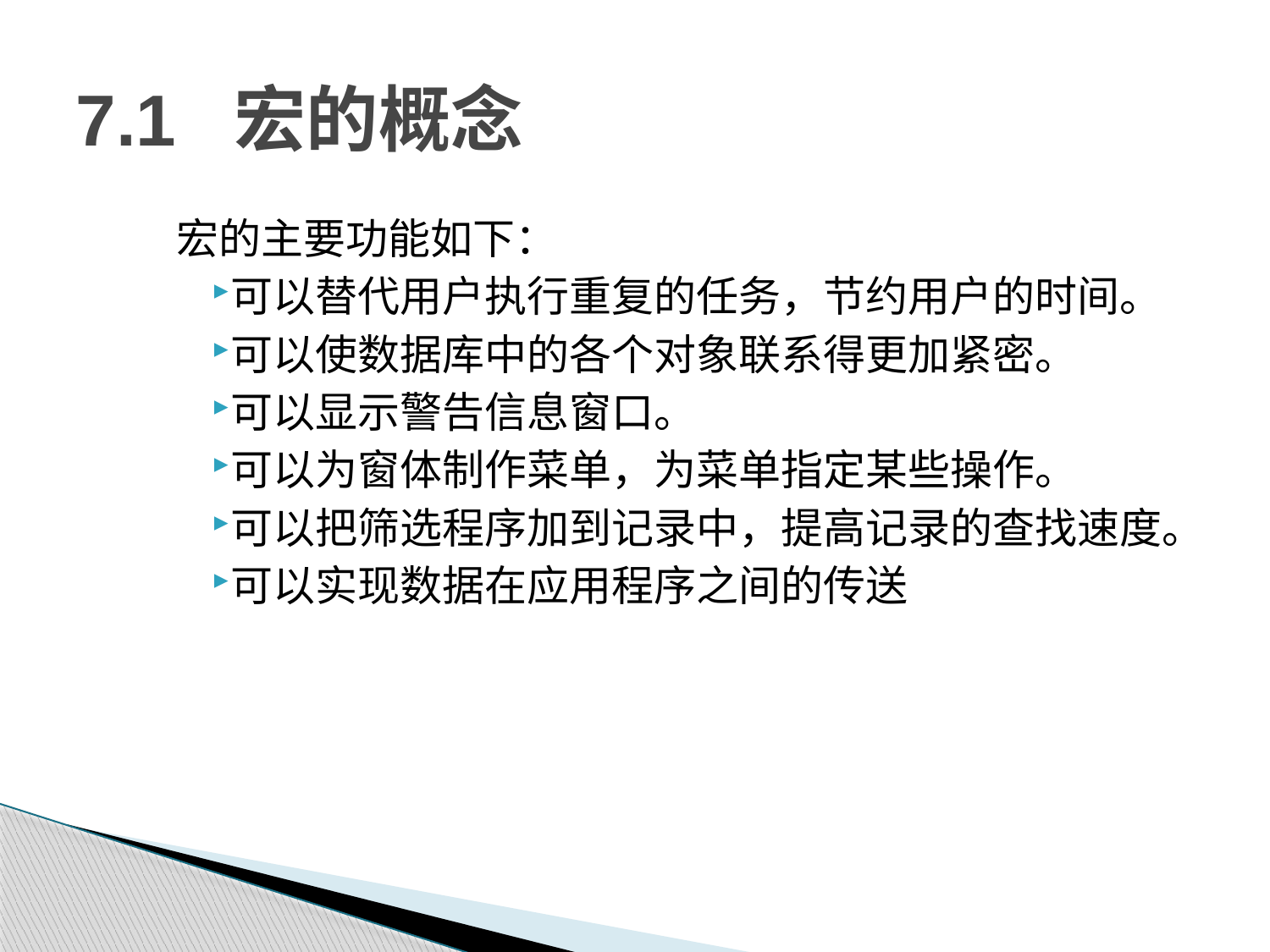

# 7.1  宏的概念
宏的主要功能如下：
可以替代用户执行重复的任务，节约用户的时间。
可以使数据库中的各个对象联系得更加紧密。
可以显示警告信息窗口。
可以为窗体制作菜单，为菜单指定某些操作。
可以把筛选程序加到记录中，提高记录的查找速度。
可以实现数据在应用程序之间的传送